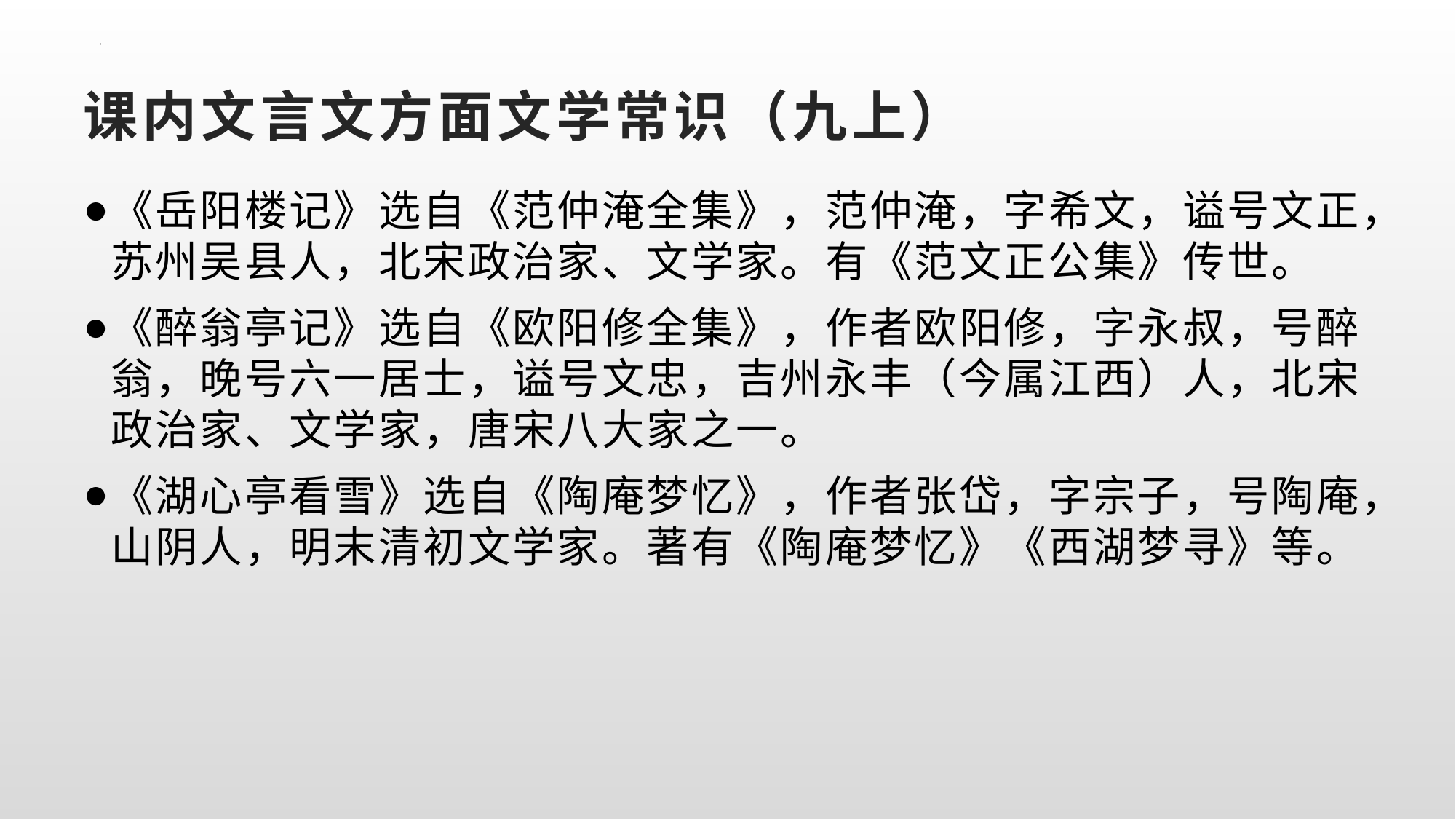

# 课内文言文方面文学常识（九上）
《岳阳楼记》选自《范仲淹全集》，范仲淹，字希文，谥号文正，苏州吴县人，北宋政治家、文学家。有《范文正公集》传世。
《醉翁亭记》选自《欧阳修全集》，作者欧阳修，字永叔，号醉翁，晚号六一居士，谥号文忠，吉州永丰（今属江西）人，北宋政治家、文学家，唐宋八大家之一。
《湖心亭看雪》选自《陶庵梦忆》，作者张岱，字宗子，号陶庵，山阴人，明末清初文学家。著有《陶庵梦忆》《西湖梦寻》等。